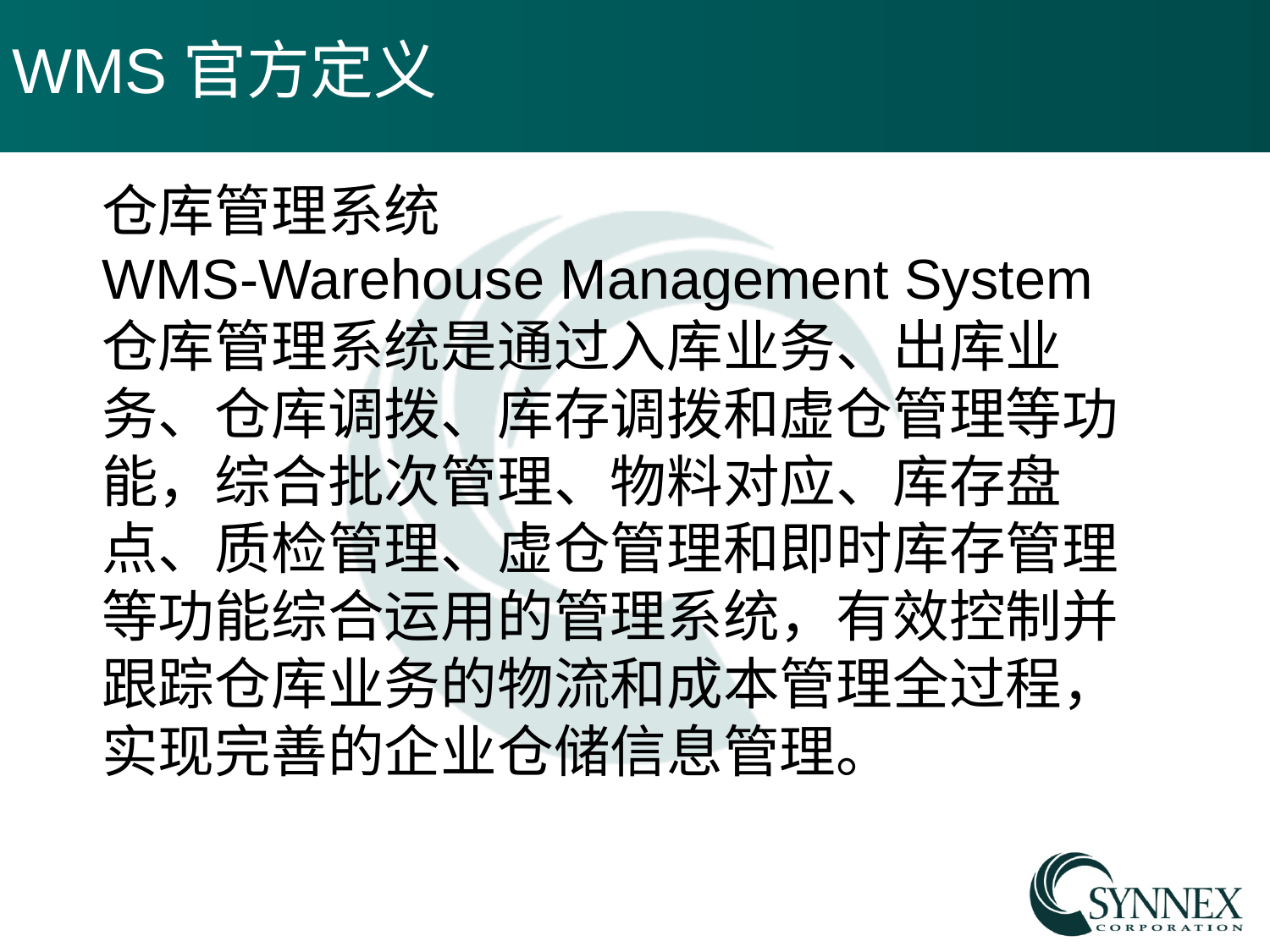

# WMS官方定义
仓库管理系统
WMS-Warehouse Management System
仓库管理系统是通过入库业务、出库业务、仓库调拨、库存调拨和虚仓管理等功能，综合批次管理、物料对应、库存盘点、质检管理、虚仓管理和即时库存管理等功能综合运用的管理系统，有效控制并跟踪仓库业务的物流和成本管理全过程，实现完善的企业仓储信息管理。
Japan